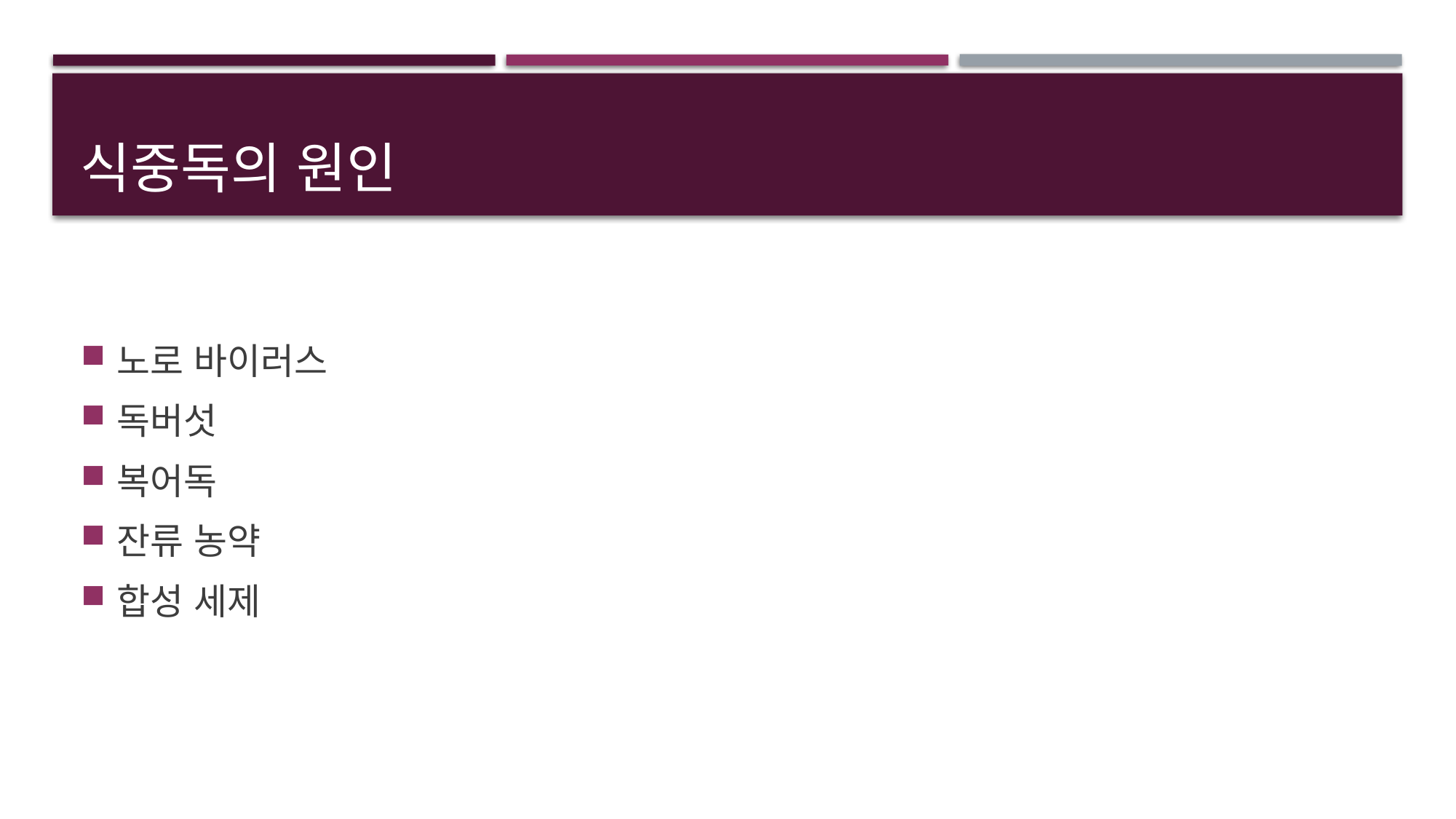

# 식중독의 원인
노로 바이러스
독버섯
복어독
잔류 농약
합성 세제